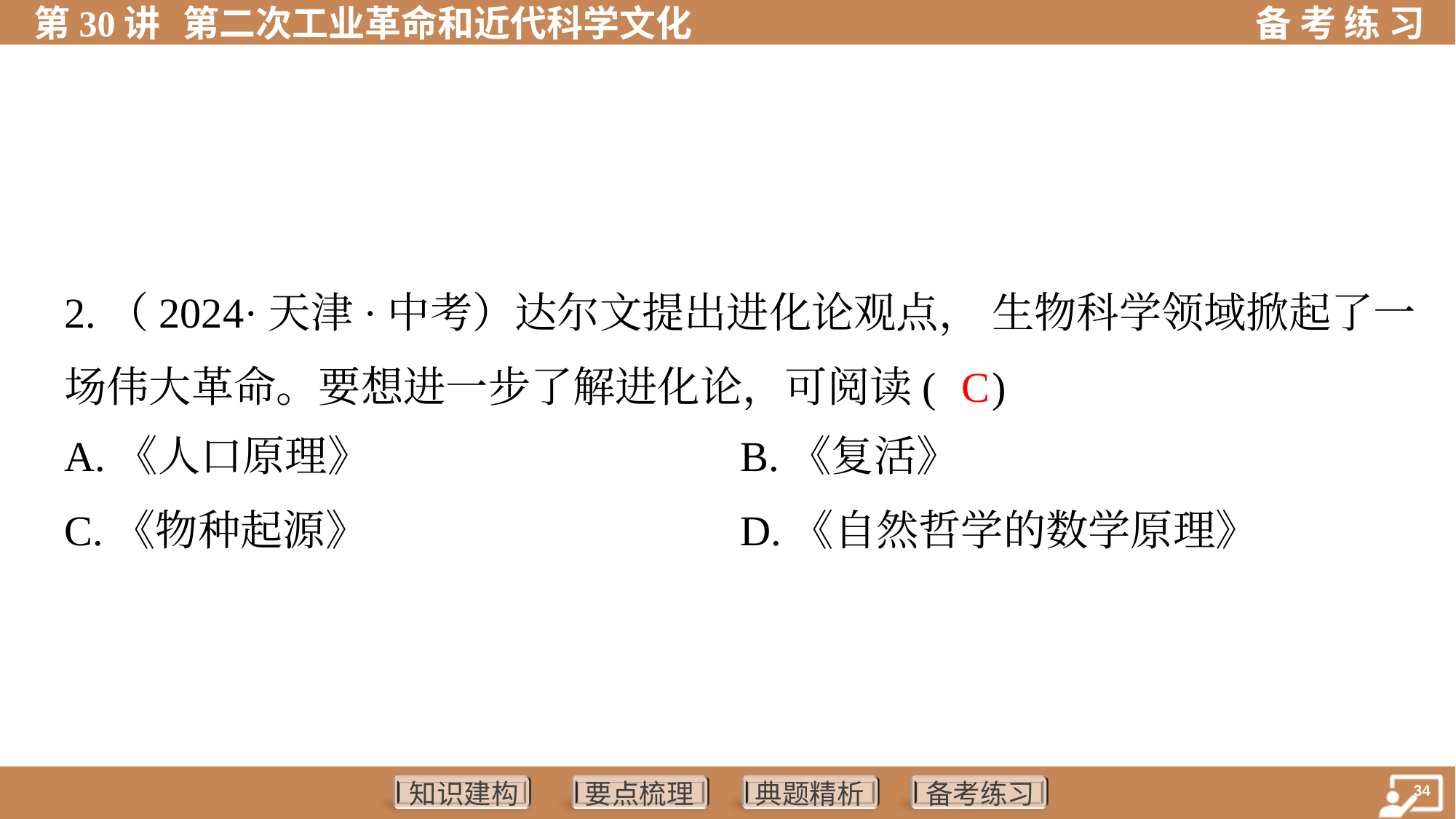

2.（2024·天津·中考）达尔文提出进化论观点， 生物科学领域掀起了一
场伟大革命。要想进一步了解进化论，可阅读(     )
C
A.《人口原理》	B.《复活》
C.《物种起源》	D.《自然哲学的数学原理》